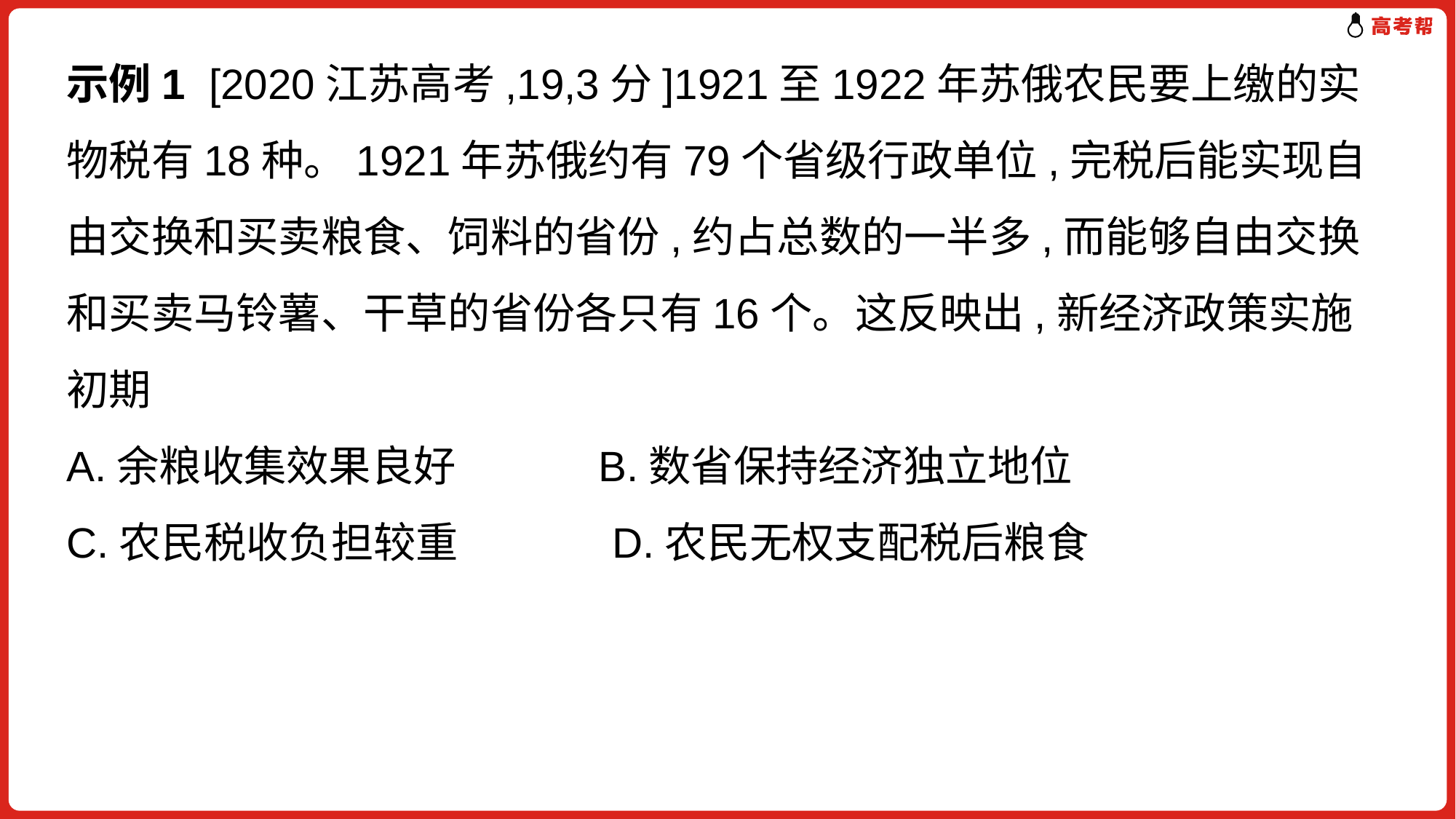

示例1  [2020江苏高考,19,3分]1921至1922年苏俄农民要上缴的实物税有18种。1921年苏俄约有79个省级行政单位,完税后能实现自由交换和买卖粮食、饲料的省份,约占总数的一半多,而能够自由交换和买卖马铃薯、干草的省份各只有16个。这反映出,新经济政策实施初期
A.余粮收集效果良好	         B.数省保持经济独立地位
C.农民税收负担较重       	D.农民无权支配税后粮食